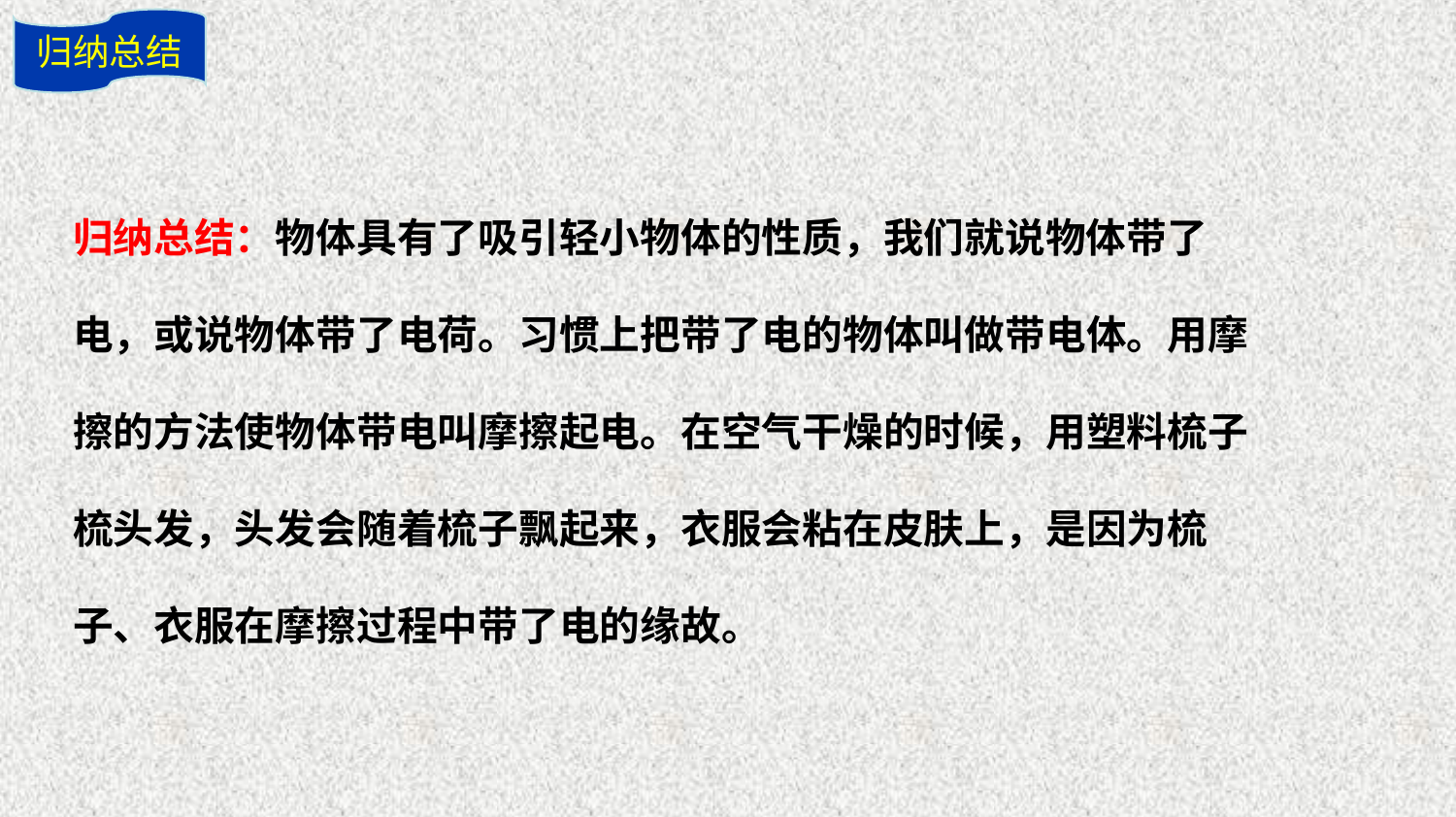

归纳总结
归纳总结：物体具有了吸引轻小物体的性质，我们就说物体带了电，或说物体带了电荷。习惯上把带了电的物体叫做带电体。用摩擦的方法使物体带电叫摩擦起电。在空气干燥的时候，用塑料梳子梳头发，头发会随着梳子飘起来，衣服会粘在皮肤上，是因为梳子、衣服在摩擦过程中带了电的缘故。